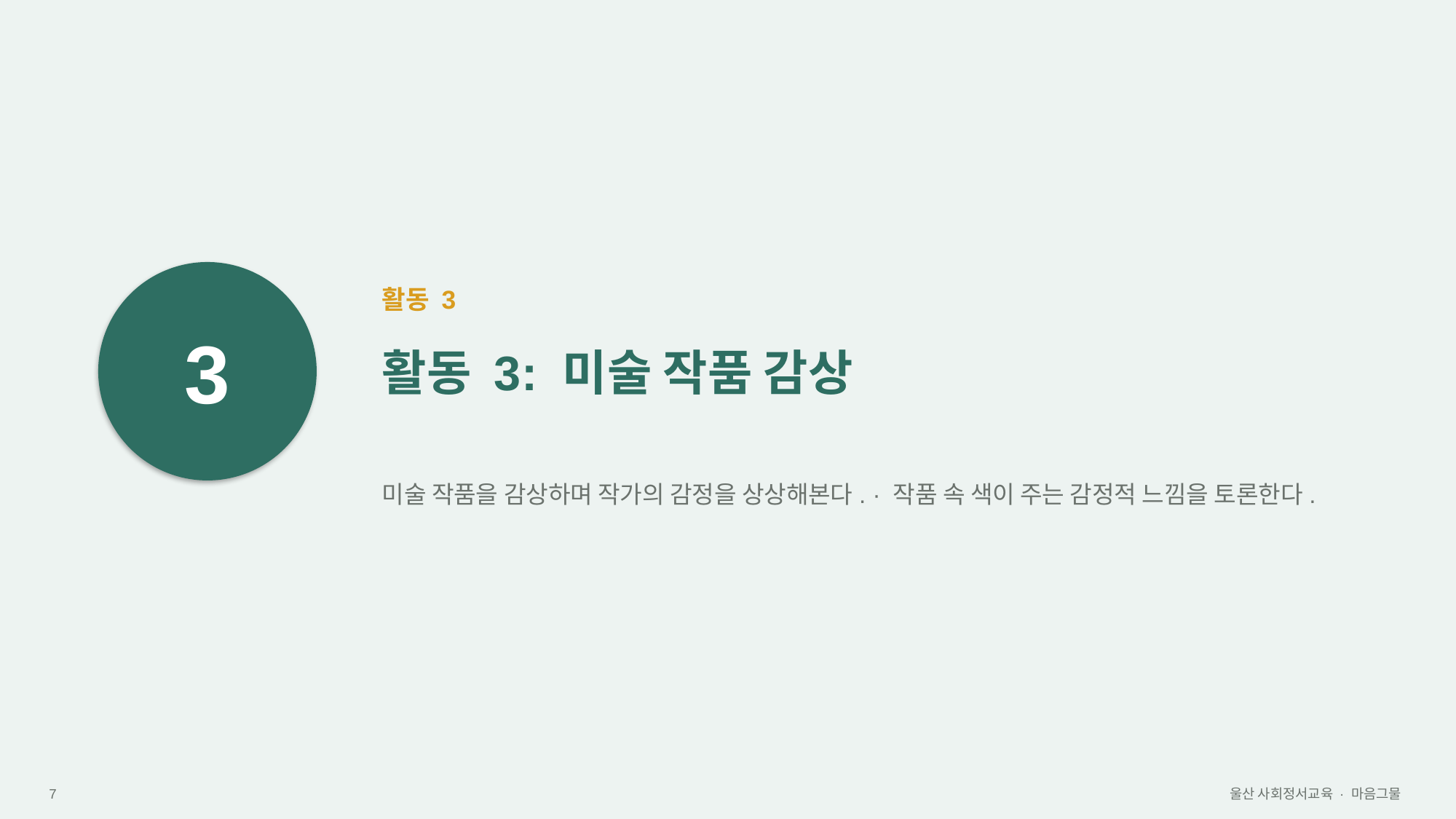

3
활동 3
활동 3: 미술 작품 감상
미술 작품을 감상하며 작가의 감정을 상상해본다. · 작품 속 색이 주는 감정적 느낌을 토론한다.
7
울산 사회정서교육 · 마음그물